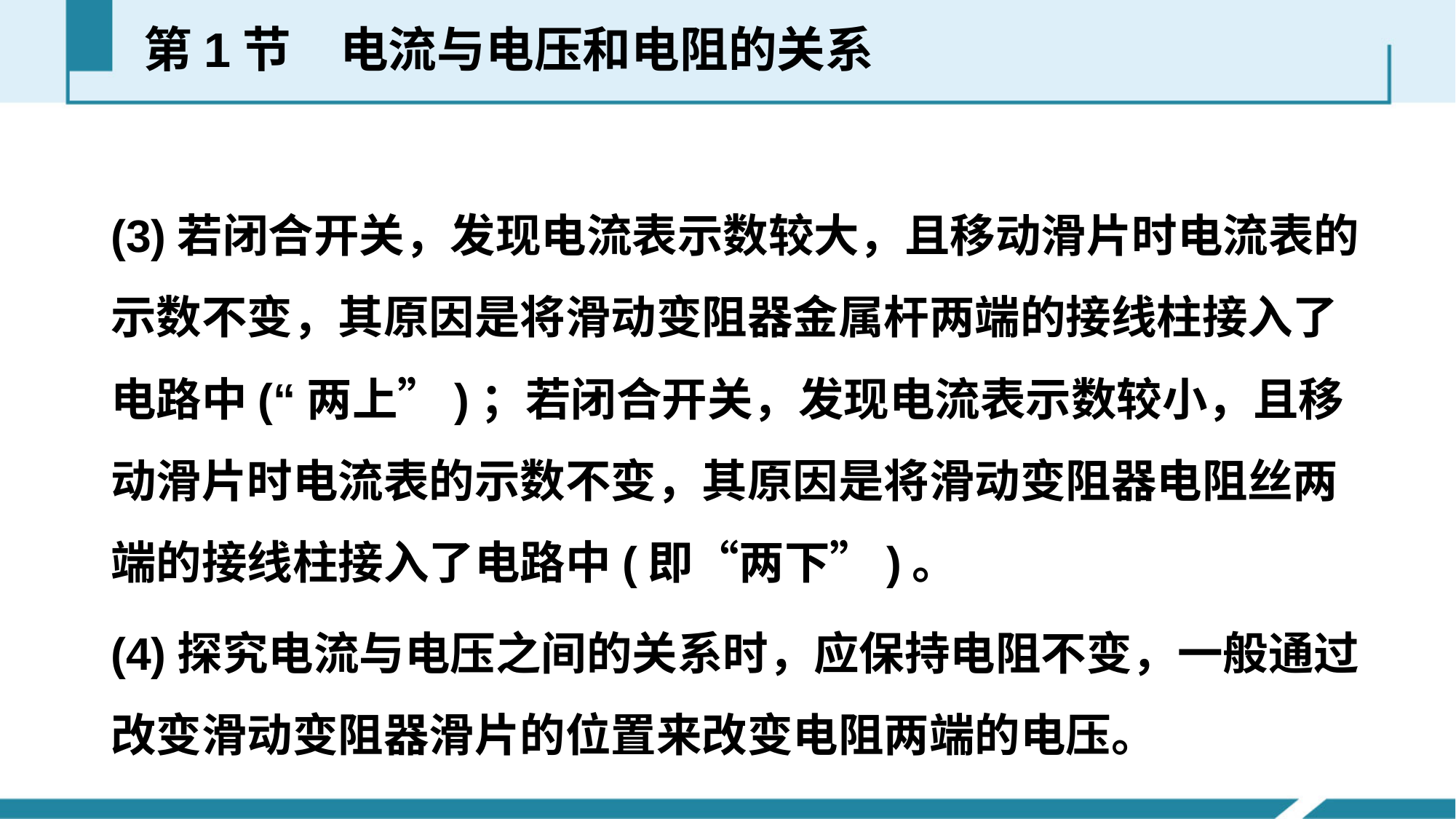

第1节　电流与电压和电阻的关系
(3)若闭合开关，发现电流表示数较大，且移动滑片时电流表的示数不变，其原因是将滑动变阻器金属杆两端的接线柱接入了电路中(“两上”)；若闭合开关，发现电流表示数较小，且移动滑片时电流表的示数不变，其原因是将滑动变阻器电阻丝两端的接线柱接入了电路中(即“两下”)。
(4)探究电流与电压之间的关系时，应保持电阻不变，一般通过改变滑动变阻器滑片的位置来改变电阻两端的电压。